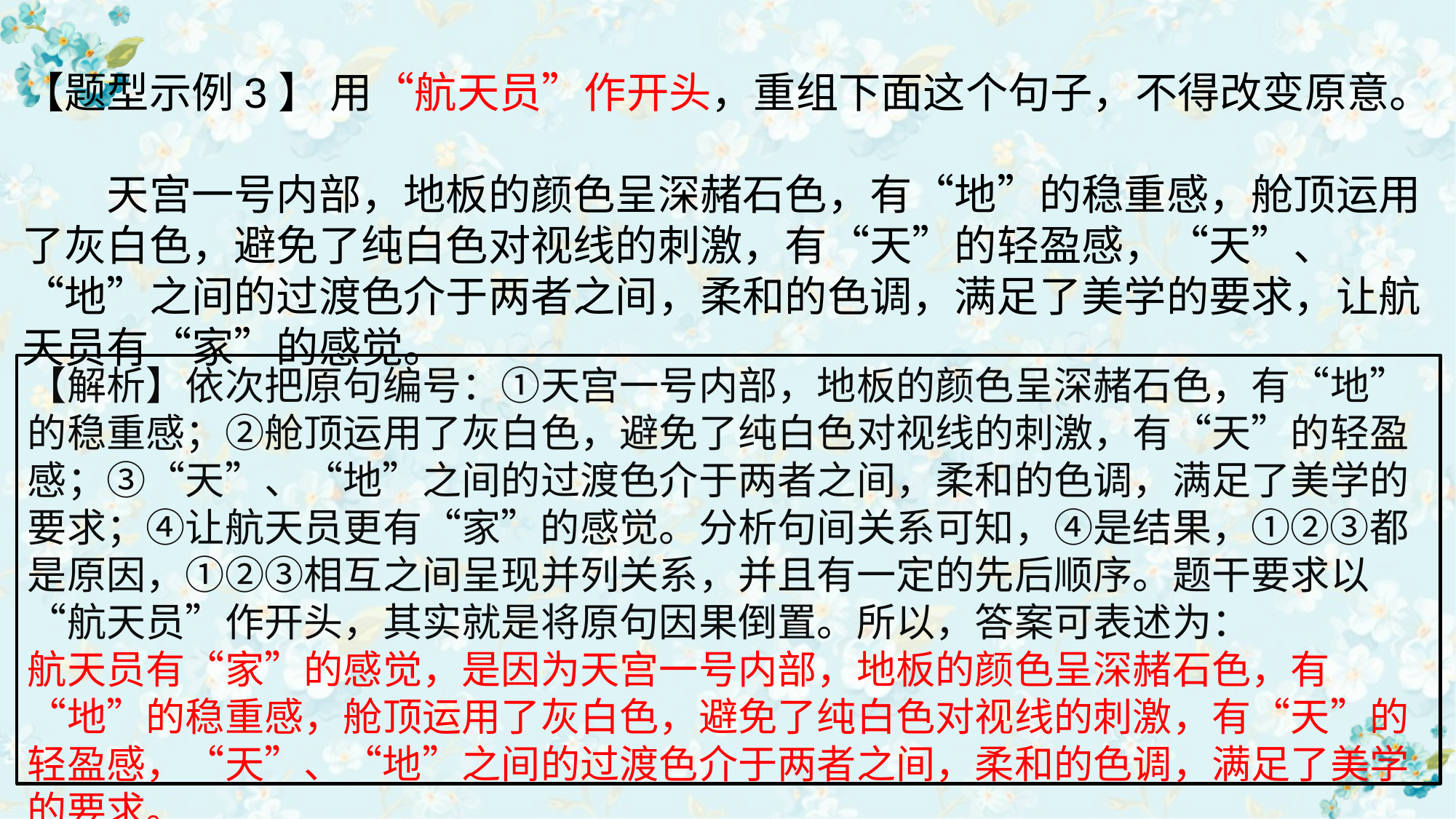

【题型示例3】 用“航天员”作开头，重组下面这个句子，不得改变原意。
　　天宫一号内部，地板的颜色呈深赭石色，有“地”的稳重感，舱顶运用了灰白色，避免了纯白色对视线的刺激，有“天”的轻盈感，“天”、“地”之间的过渡色介于两者之间，柔和的色调，满足了美学的要求，让航天员有“家”的感觉。
【解析】依次把原句编号：①天宫一号内部，地板的颜色呈深赭石色，有“地”的稳重感；②舱顶运用了灰白色，避免了纯白色对视线的刺激，有“天”的轻盈感；③“天”、“地”之间的过渡色介于两者之间，柔和的色调，满足了美学的要求；④让航天员更有“家”的感觉。分析句间关系可知，④是结果，①②③都是原因，①②③相互之间呈现并列关系，并且有一定的先后顺序。题干要求以“航天员”作开头，其实就是将原句因果倒置。所以，答案可表述为：
航天员有“家”的感觉，是因为天宫一号内部，地板的颜色呈深赭石色，有“地”的稳重感，舱顶运用了灰白色，避免了纯白色对视线的刺激，有“天”的轻盈感，“天”、“地”之间的过渡色介于两者之间，柔和的色调，满足了美学的要求。